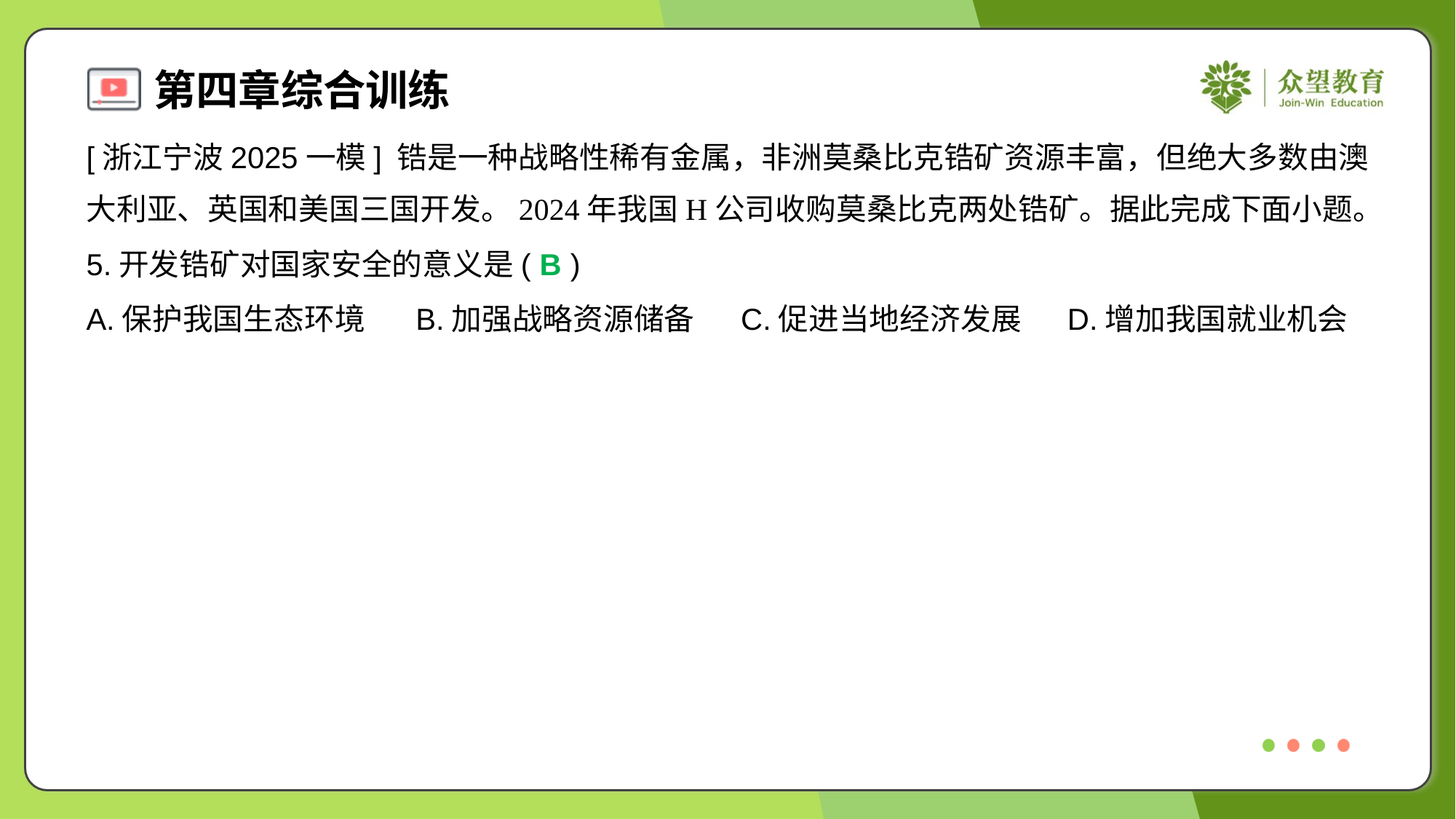

[浙江宁波2025一模] 锆是一种战略性稀有金属，非洲莫桑比克锆矿资源丰富，但绝大多数由澳
大利亚、英国和美国三国开发。2024年我国H公司收购莫桑比克两处锆矿。据此完成下面小题。
5.开发锆矿对国家安全的意义是(     )
B
A.保护我国生态环境	B.加强战略资源储备	C.促进当地经济发展	D.增加我国就业机会